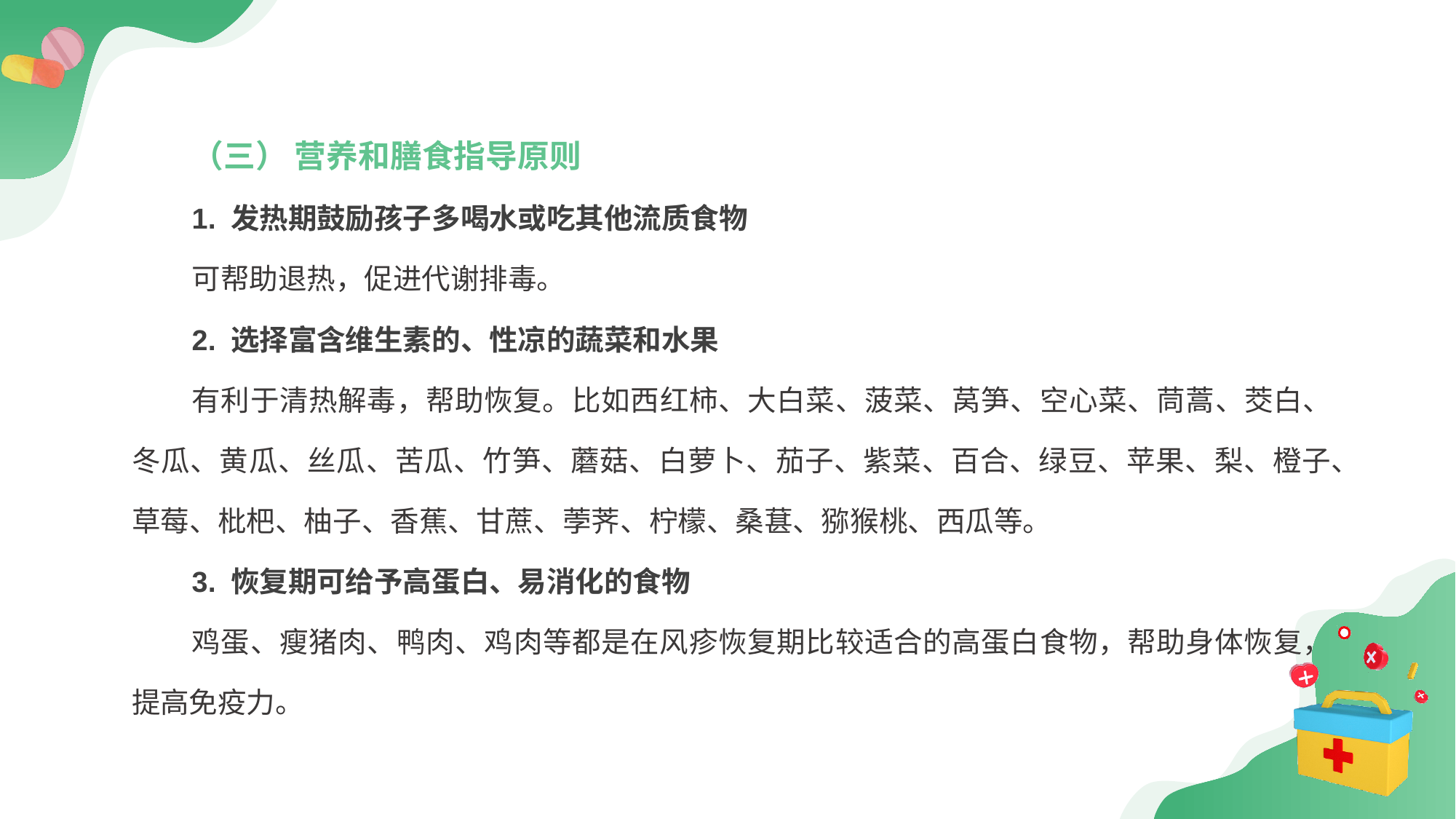

（三） 营养和膳食指导原则
1. 发热期鼓励孩子多喝水或吃其他流质食物
可帮助退热，促进代谢排毒。
2. 选择富含维生素的、性凉的蔬菜和水果
有利于清热解毒，帮助恢复。比如西红柿、大白菜、菠菜、莴笋、空心菜、茼蒿、茭白、冬瓜、黄瓜、丝瓜、苦瓜、竹笋、蘑菇、白萝卜、茄子、紫菜、百合、绿豆、苹果、梨、橙子、草莓、枇杷、柚子、香蕉、甘蔗、荸荠、柠檬、桑葚、猕猴桃、西瓜等。
3. 恢复期可给予高蛋白、易消化的食物
鸡蛋、瘦猪肉、鸭肉、鸡肉等都是在风疹恢复期比较适合的高蛋白食物，帮助身体恢复，提高免疫力。